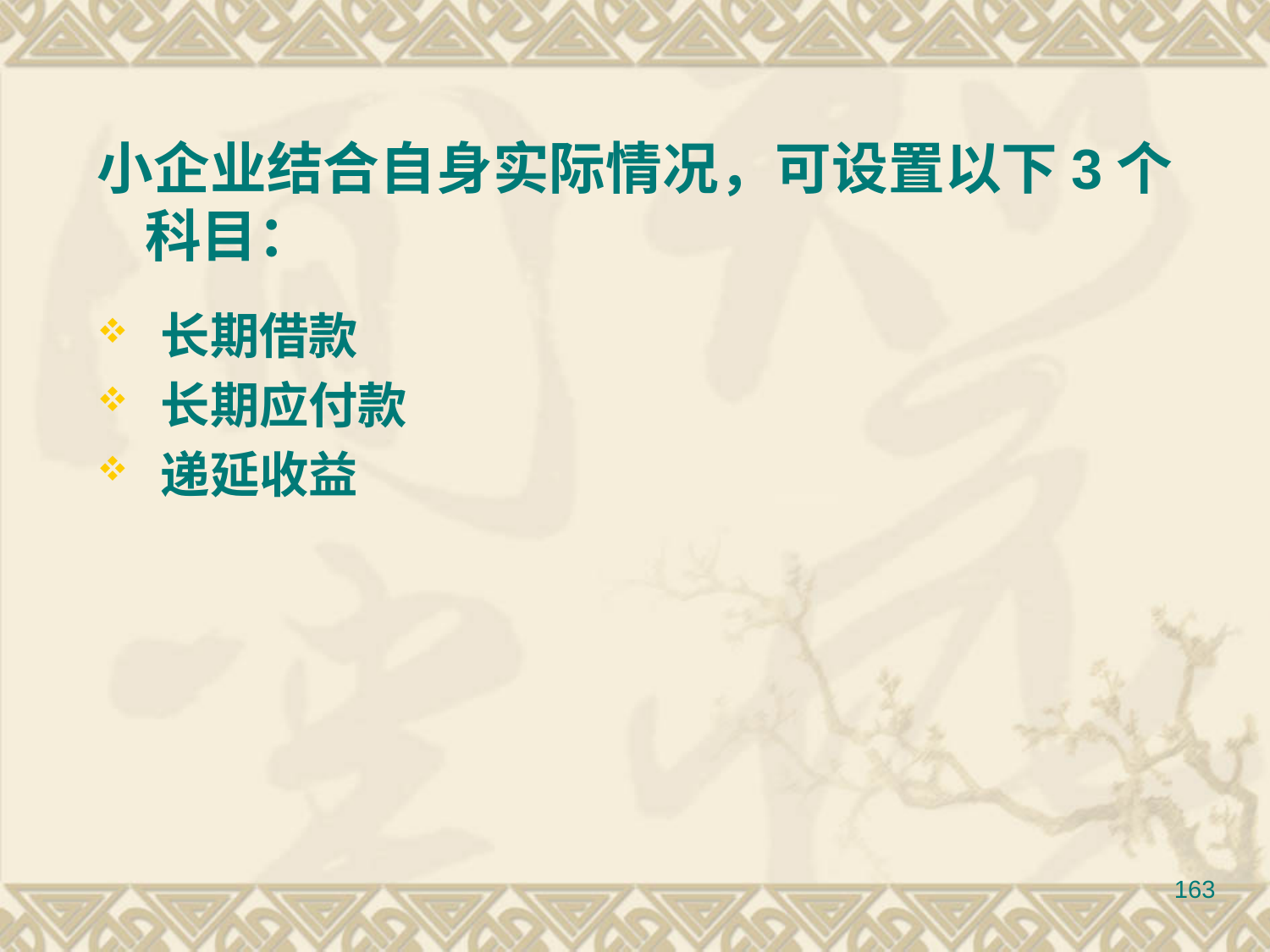

小企业结合自身实际情况，可设置以下3个科目：

长期借款
长期应付款
递延收益
163